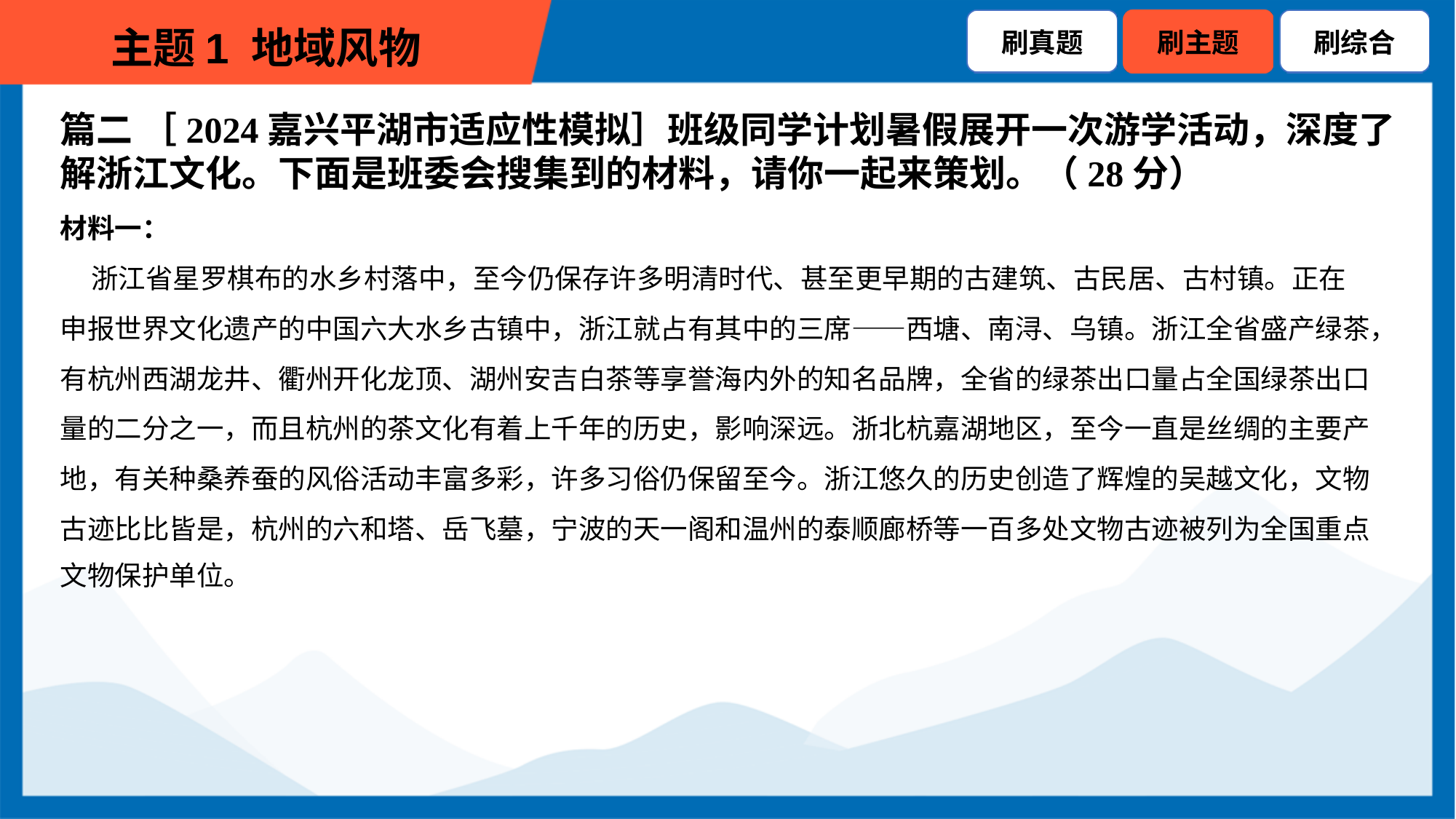

篇二 ［2024嘉兴平湖市适应性模拟］班级同学计划暑假展开一次游学活动，深度了
解浙江文化。下面是班委会搜集到的材料，请你一起来策划。（28分）
材料一：
    浙江省星罗棋布的水乡村落中，至今仍保存许多明清时代、甚至更早期的古建筑、古民居、古村镇。正在
申报世界文化遗产的中国六大水乡古镇中，浙江就占有其中的三席——西塘、南浔、乌镇。浙江全省盛产绿茶，
有杭州西湖龙井、衢州开化龙顶、湖州安吉白茶等享誉海内外的知名品牌，全省的绿茶出口量占全国绿茶出口
量的二分之一，而且杭州的茶文化有着上千年的历史，影响深远。浙北杭嘉湖地区，至今一直是丝绸的主要产
地，有关种桑养蚕的风俗活动丰富多彩，许多习俗仍保留至今。浙江悠久的历史创造了辉煌的吴越文化，文物
古迹比比皆是，杭州的六和塔、岳飞墓，宁波的天一阁和温州的泰顺廊桥等一百多处文物古迹被列为全国重点
文物保护单位。